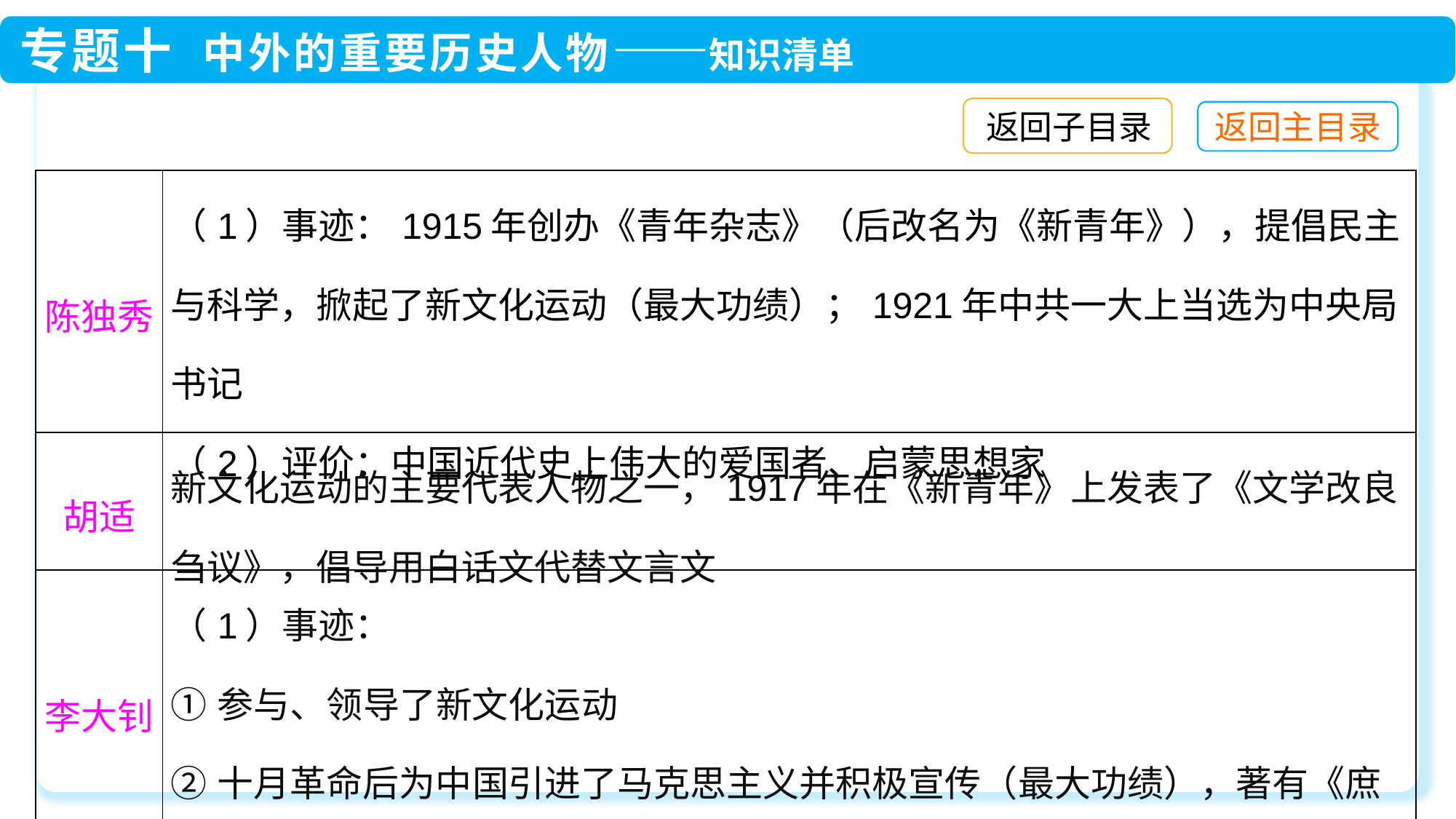

返回子目录
| 陈独秀 | （1）事迹：1915年创办《青年杂志》（后改名为《新青年》），提倡民主与科学，掀起了新文化运动（最大功绩）；1921年中共一大上当选为中央局书记 （2）评价：中国近代史上伟大的爱国者、启蒙思想家 |
| --- | --- |
| 胡适 | 新文化运动的主要代表人物之一，1917年在《新青年》上发表了《文学改良刍议》，倡导用白话文代替文言文 |
| 李大钊 | （1）事迹： ①参与、领导了新文化运动 ②十月革命后为中国引进了马克思主义并积极宣传（最大功绩），著有《庶民的胜利》《布尔什维主义的胜利》《我的马克思主义观》等 |